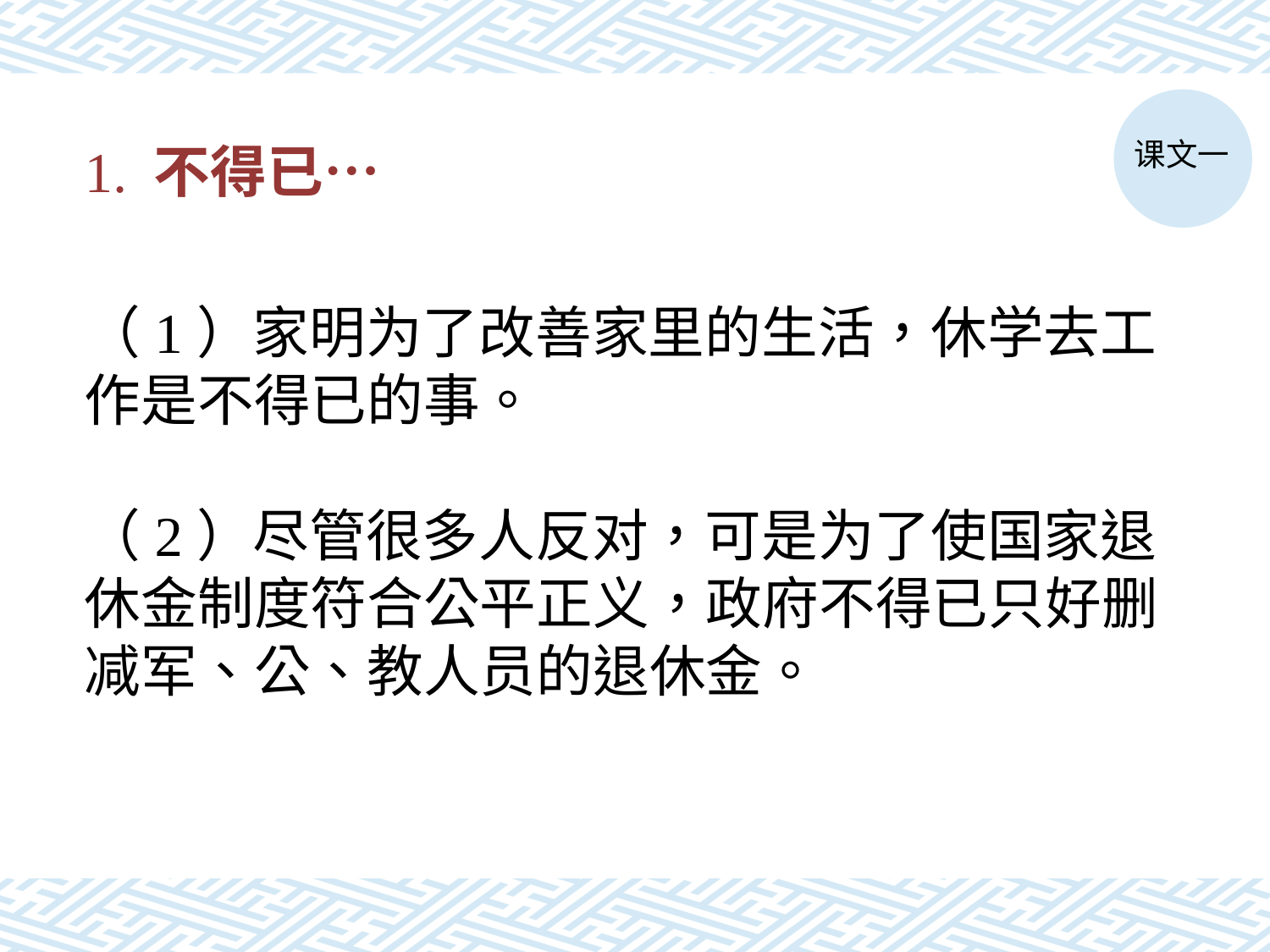

# 1. 不得已…
课文一

（1）家明为了改善家里的生活，休学去工作是不得已的事。

（2）尽管很多人反对，可是为了使国家退休金制度符合公平正义，政府不得已只好删减军、公、教人员的退休金。